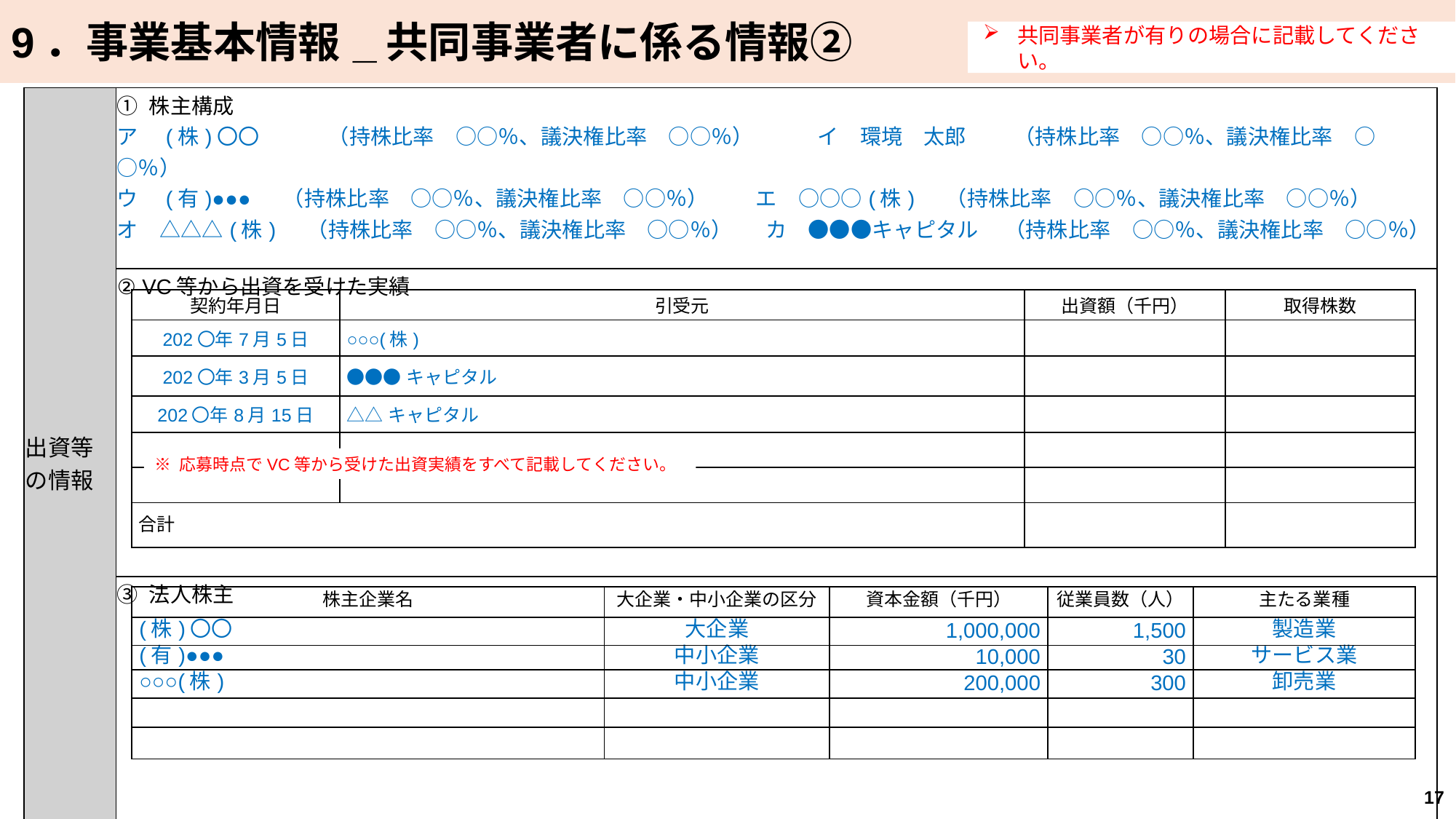

9．事業基本情報_共同事業者に係る情報②
共同事業者が有りの場合に記載してください。

| 出資等の情報 | ① 株主構成 ア　(株)〇〇　 　　（持株比率　○○％、議決権比率　○○％）　　　イ　環境　太郎　 　（持株比率　○○％、議決権比率　○○％） ウ　(有)●●● 　（持株比率　○○％、議決権比率　○○％）　　 エ　○○○(株)　 （持株比率　○○％、議決権比率　○○％） オ　△△△(株)　 （持株比率　○○％、議決権比率　○○％） カ　●●●キャピタル 　（持株比率　○○％、議決権比率　○○％） |
| --- | --- |
|  | ② VC等から出資を受けた実績 |
|  | ③ 法人株主 |
| 契約年月日 | 引受元 | 出資額（千円） | 取得株数 |
| --- | --- | --- | --- |
| 202〇年7月5日 | ○○○(株) |  |  |
| 202〇年3月5日 | ●●●キャピタル |  |  |
| 202〇年8月15日 | △△キャピタル |  |  |
|  |  |  |  |
|  |  |  |  |
| 合計 |  |  |  |
※ 応募時点でVC等から受けた出資実績をすべて記載してください。
| 株主企業名 | 大企業・中小企業の区分 | 資本金額（千円） | 従業員数（人） | 主たる業種 |
| --- | --- | --- | --- | --- |
| (株)〇〇 | 大企業 | 1,000,000 | 1,500 | 製造業 |
| (有)●●● | 中小企業 | 10,000 | 30 | サービス業 |
| ○○○(株) | 中小企業 | 200,000 | 300 | 卸売業 |
|  |  |  |  |  |
|  |  |  |  |  |
17